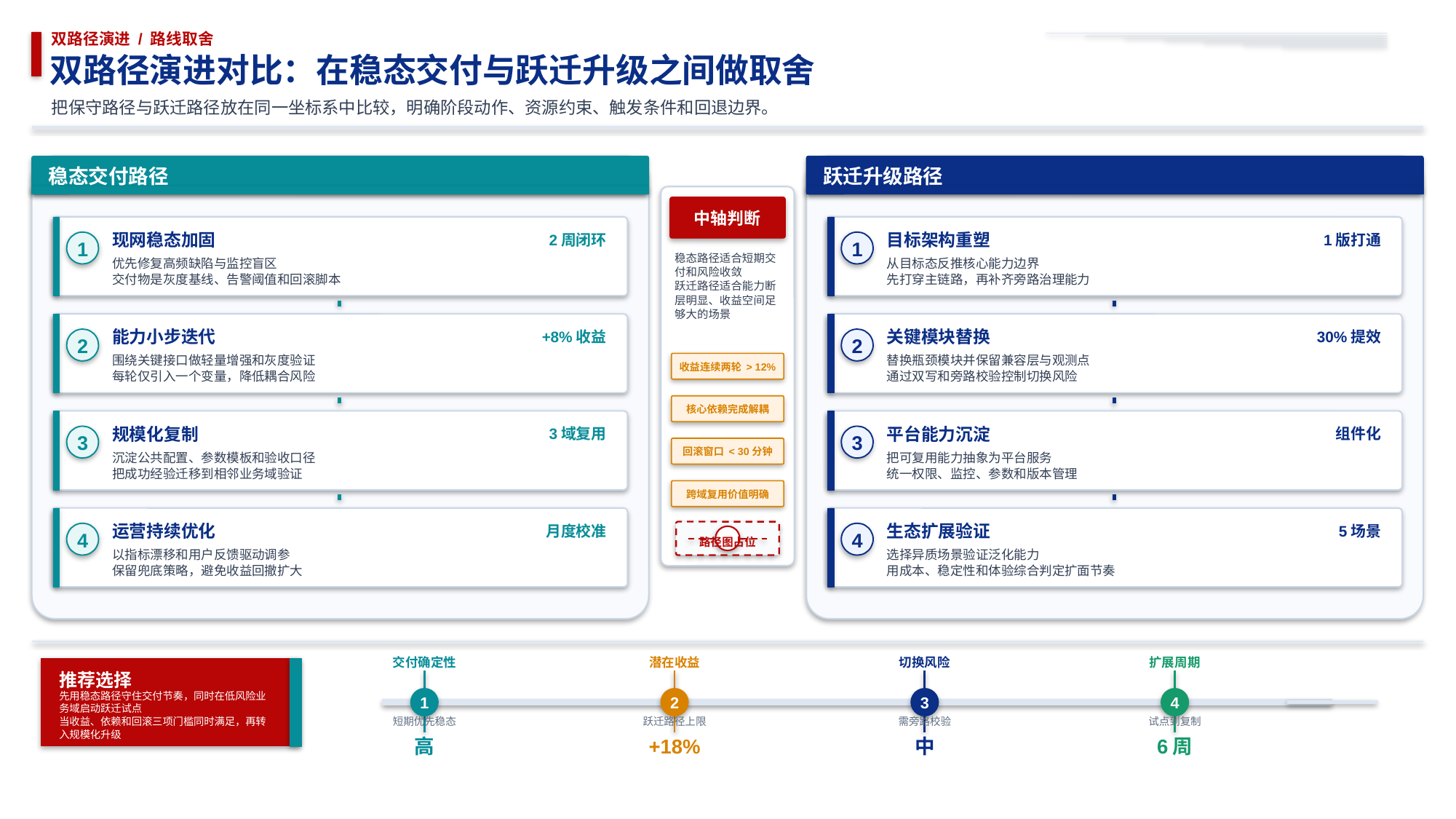

双路径演进 / 路线取舍

双路径演进对比：在稳态交付与跃迁升级之间做取舍
把保守路径与跃迁路径放在同一坐标系中比较，明确阶段动作、资源约束、触发条件和回退边界。

稳态交付路径
跃迁升级路径

中轴判断

2周闭环
1版打通
现网稳态加固
目标架构重塑

1

1
稳态路径适合短期交付和风险收敛
跃迁路径适合能力断层明显、收益空间足够大的场景
优先修复高频缺陷与监控盲区
交付物是灰度基线、告警阈值和回滚脚本
从目标态反推核心能力边界
先打穿主链路，再补齐旁路治理能力

+8%收益
30%提效
能力小步迭代
关键模块替换

2

2
围绕关键接口做轻量增强和灰度验证
每轮仅引入一个变量，降低耦合风险
替换瓶颈模块并保留兼容层与观测点
通过双写和旁路校验控制切换风险

收益连续两轮 > 12%

核心依赖完成解耦

3域复用
组件化
规模化复制
平台能力沉淀

3

3

回滚窗口 < 30分钟
沉淀公共配置、参数模板和验收口径
把成功经验迁移到相邻业务域验证
把可复用能力抽象为平台服务
统一权限、监控、参数和版本管理

跨域复用价值明确

月度校准
5场景
运营持续优化
生态扩展验证

4

4

路径图占位
以指标漂移和用户反馈驱动调参
保留兜底策略，避免收益回撤扩大
选择异质场景验证泛化能力
用成本、稳定性和体验综合判定扩面节奏
交付确定性
潜在收益
切换风险
扩展周期

推荐选择
先用稳态路径守住交付节奏，同时在低风险业务域启动跃迁试点
当收益、依赖和回滚三项门槛同时满足，再转入规模化升级

1
2
3
4
短期优先稳态
跃迁路径上限
需旁路校验
试点到复制
高
+18%
中
6周